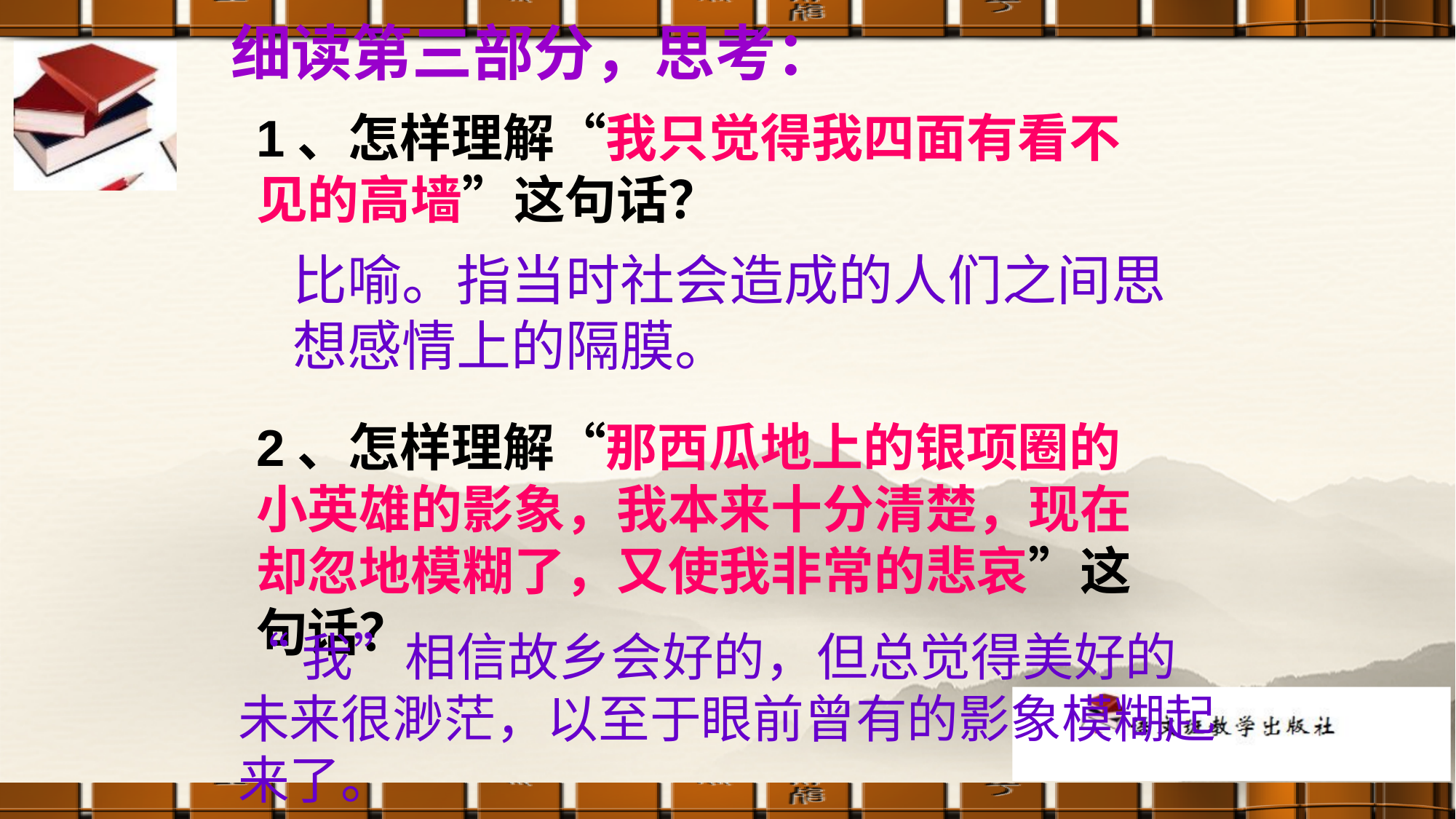

细读第三部分，思考：
1、怎样理解“我只觉得我四面有看不见的高墙”这句话？

2、怎样理解“那西瓜地上的银项圈的小英雄的影象，我本来十分清楚，现在却忽地模糊了，又使我非常的悲哀”这句话？

比喻。指当时社会造成的人们之间思想感情上的隔膜。
“我”相信故乡会好的，但总觉得美好的未来很渺茫，以至于眼前曾有的影象模糊起来了。